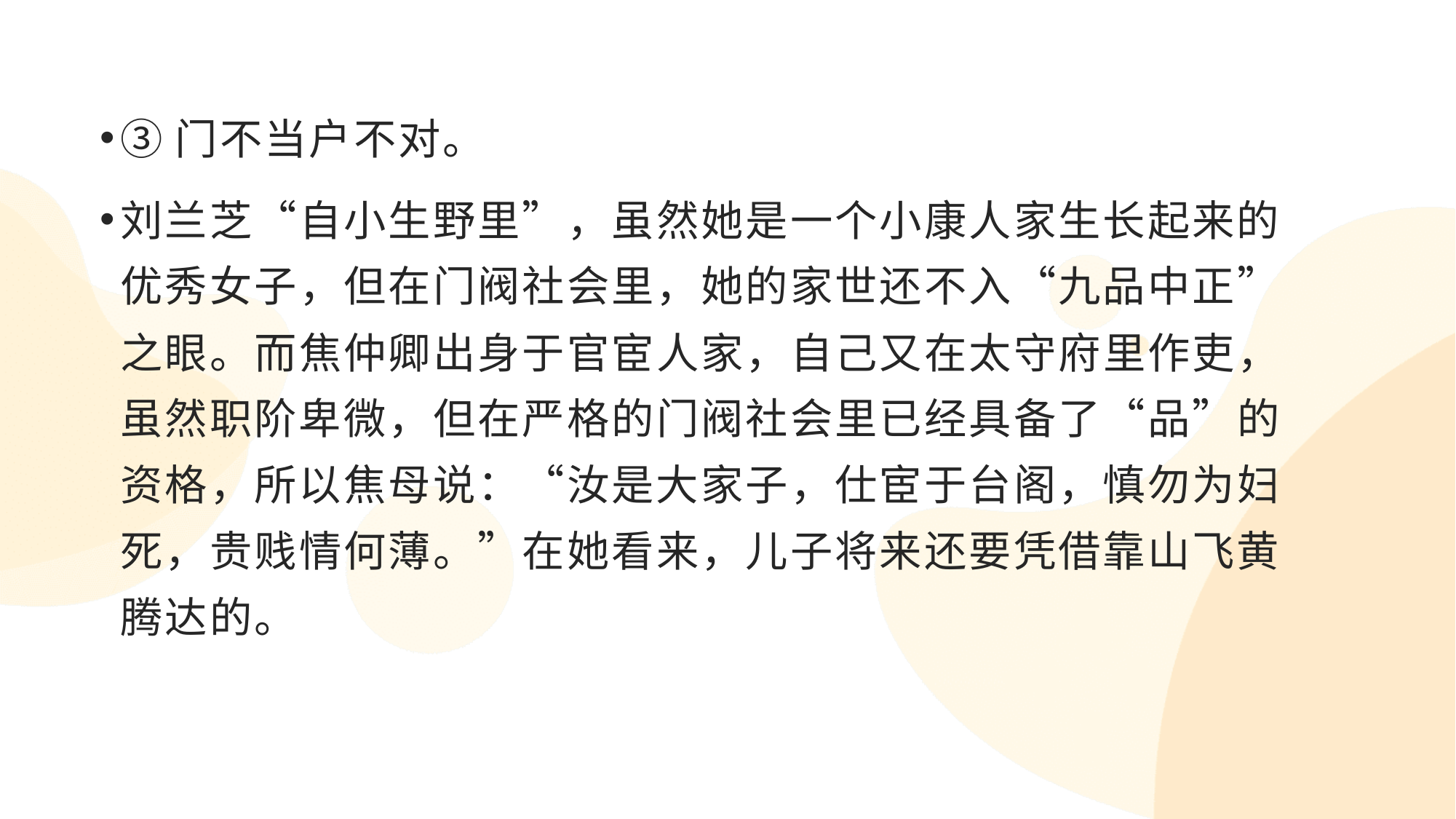

③门不当户不对。
刘兰芝“自小生野里”，虽然她是一个小康人家生长起来的优秀女子，但在门阀社会里，她的家世还不入“九品中正”之眼。而焦仲卿出身于官宦人家，自己又在太守府里作吏，虽然职阶卑微，但在严格的门阀社会里已经具备了“品”的资格，所以焦母说：“汝是大家子，仕宦于台阁，慎勿为妇死，贵贱情何薄。”在她看来，儿子将来还要凭借靠山飞黄腾达的。